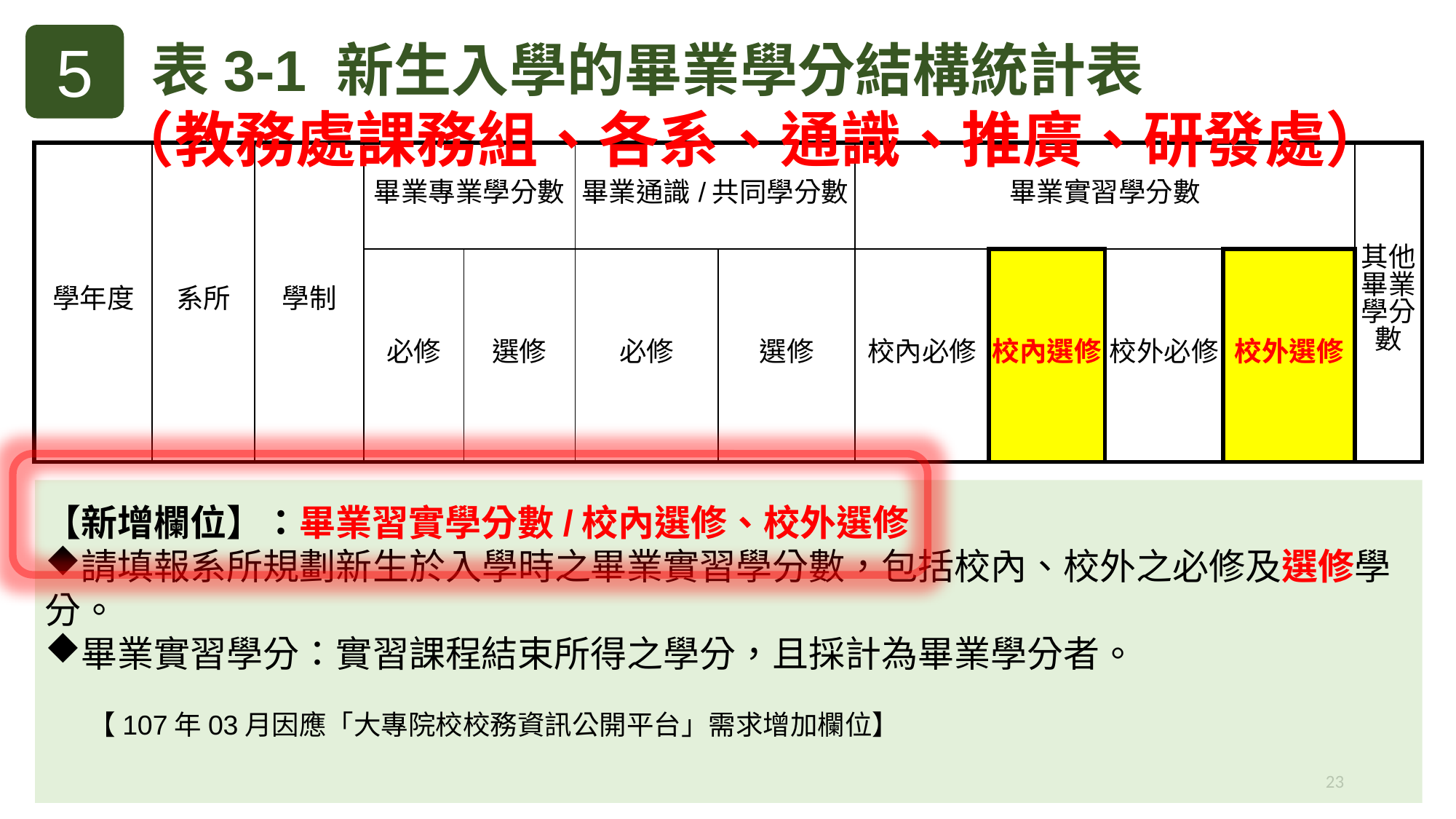

5

表3-1 新生入學的畢業學分結構統計表
（教務處課務組、各系、通識、推廣、研發處）
| 學年度 | 系所 | 學制 | 畢業專業學分數 |  | 畢業通識/共同學分數 |  | 畢業實習學分數 |  |  |  | 其他畢業 學分數 |
| --- | --- | --- | --- | --- | --- | --- | --- | --- | --- | --- | --- |
|  |  |  | 必修 | 選修 | 必修 | 選修 | 校內必修 | 校內選修 | 校外必修 | 校外選修 |  |

【新增欄位】：畢業習實學分數/校內選修、校外選修
請填報系所規劃新生於入學時之畢業實習學分數，包括校內、校外之必修及選修學分。
畢業實習學分：實習課程結束所得之學分，且採計為畢業學分者。

      【107年03月因應「大專院校校務資訊公開平台」需求增加欄位】

23